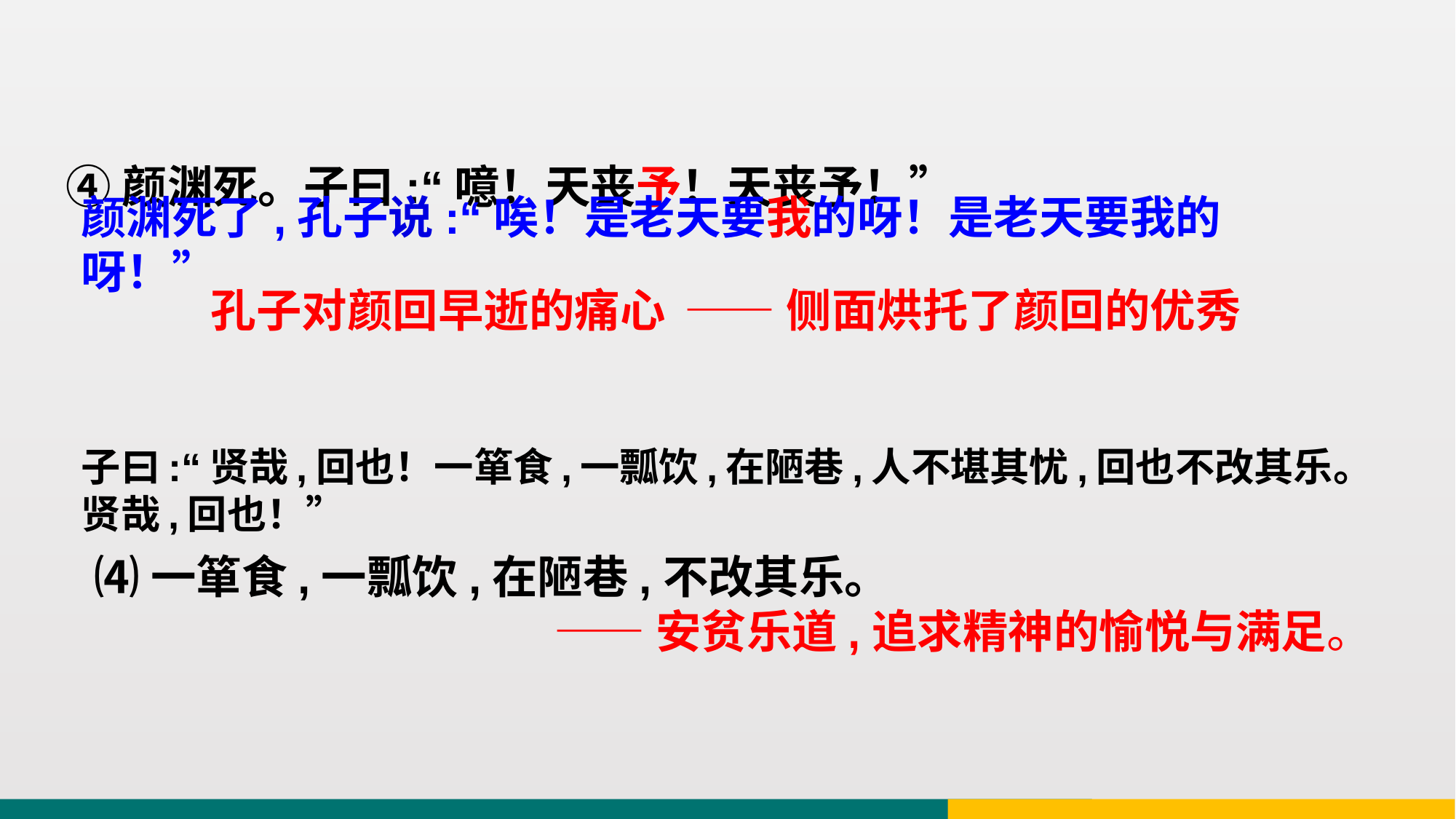

④颜渊死。子曰:“噫！天丧予！天丧予！”
颜渊死了,孔子说:“唉！是老天要我的呀！是老天要我的呀！”
孔子对颜回早逝的痛心
——侧面烘托了颜回的优秀
子曰:“贤哉,回也！一箪食,一瓢饮,在陋巷,人不堪其忧,回也不改其乐。贤哉,回也！”
⑷一箪食,一瓢饮,在陋巷,不改其乐。
——安贫乐道,追求精神的愉悦与满足。